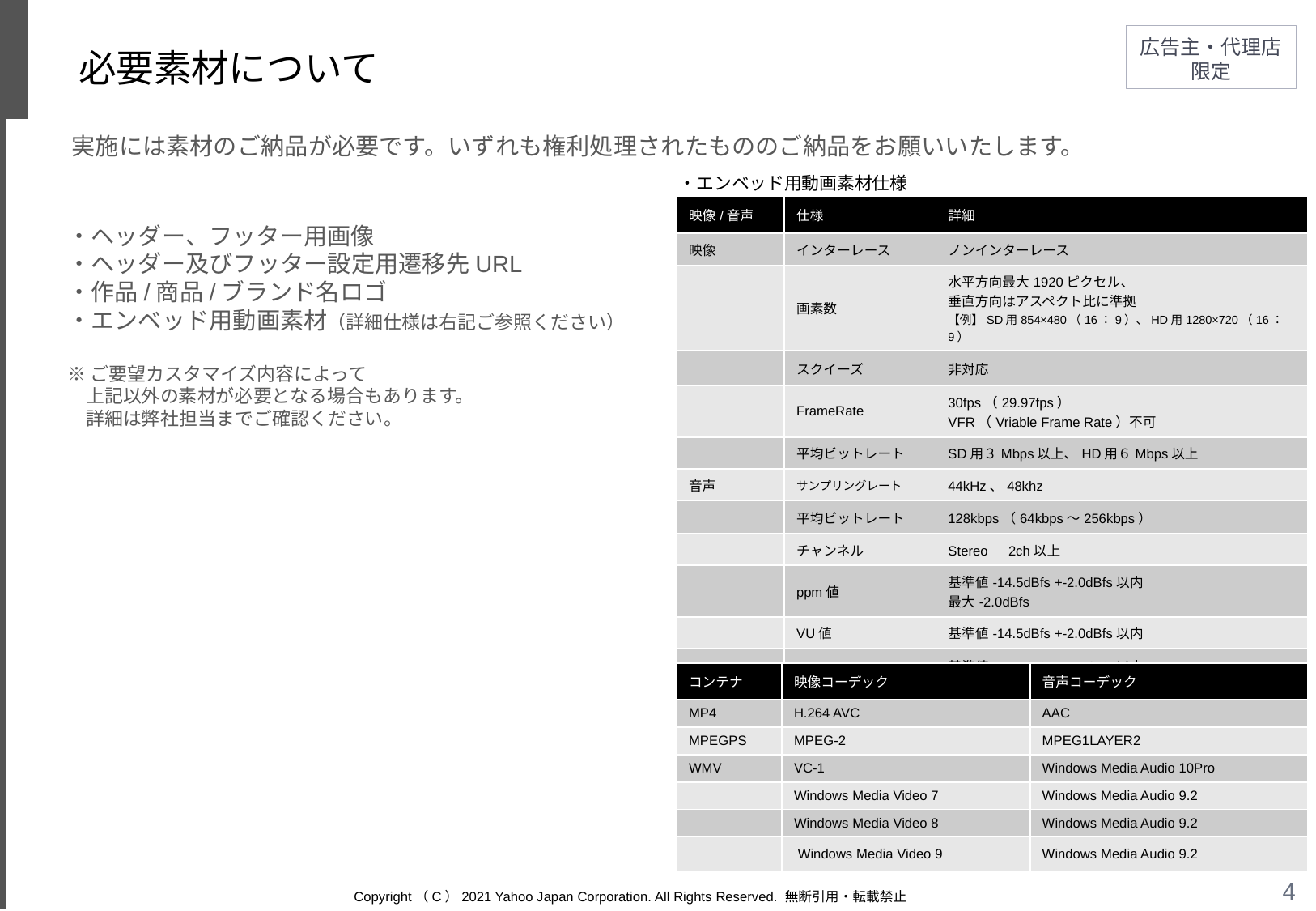

# 必要素材について
実施には素材のご納品が必要です。いずれも権利処理されたもののご納品をお願いいたします。

・エンベッド用動画素材仕様
| 映像/音声 | 仕様 | 詳細 |
| --- | --- | --- |
| 映像 | インターレース | ノンインターレース |
|  | 画素数 | 水平方向最大1920ピクセル、 垂直方向はアスペクト比に準拠 【例】SD用854×480（16：9）、HD用1280×720（16：9） |
|  | スクイーズ | 非対応 |
|  | FrameRate | 30fps（29.97fps） VFR（Vriable Frame Rate）不可 |
|  | 平均ビットレート | SD用３Mbps以上、HD用６Mbps以上 |
| 音声 | サンプリングレート | 44kHz、48khz |
|  | 平均ビットレート | 128kbps（64kbps～256kbps） |
|  | チャンネル | Stereo　2ch以上 |
|  | ppm値 | 基準値-14.5dBfs +-2.0dBfs以内　 最大-2.0dBfs |
|  | VU値 | 基準値-14.5dBfs +-2.0dBfs以内 |
|  | 全体のRMS値 | 基準値-20.0dBfs +-4.0dBfs以内 （-20.0dBfs以下は制限なし） |
・ヘッダー、フッター用画像
・ヘッダー及びフッター設定用遷移先URL
・作品/商品/ブランド名ロゴ
・エンベッド用動画素材（詳細仕様は右記ご参照ください）

※ご要望カスタマイズ内容によって
　上記以外の素材が必要となる場合もあります。
　詳細は弊社担当までご確認ください。
| コンテナ | 映像コーデック | 音声コーデック |
| --- | --- | --- |
| MP4 | H.264 AVC | AAC |
| MPEGPS | MPEG-2 | MPEG1LAYER2 |
| WMV | VC-1 | Windows Media Audio 10Pro |
|  | Windows Media Video 7 | Windows Media Audio 9.2 |
|  | Windows Media Video 8 | Windows Media Audio 9.2 |
|  | Windows Media Video 9 | Windows Media Audio 9.2 |
Copyright（C）2021 Yahoo Japan Corporation. All Rights Reserved. 無断引用・転載禁止